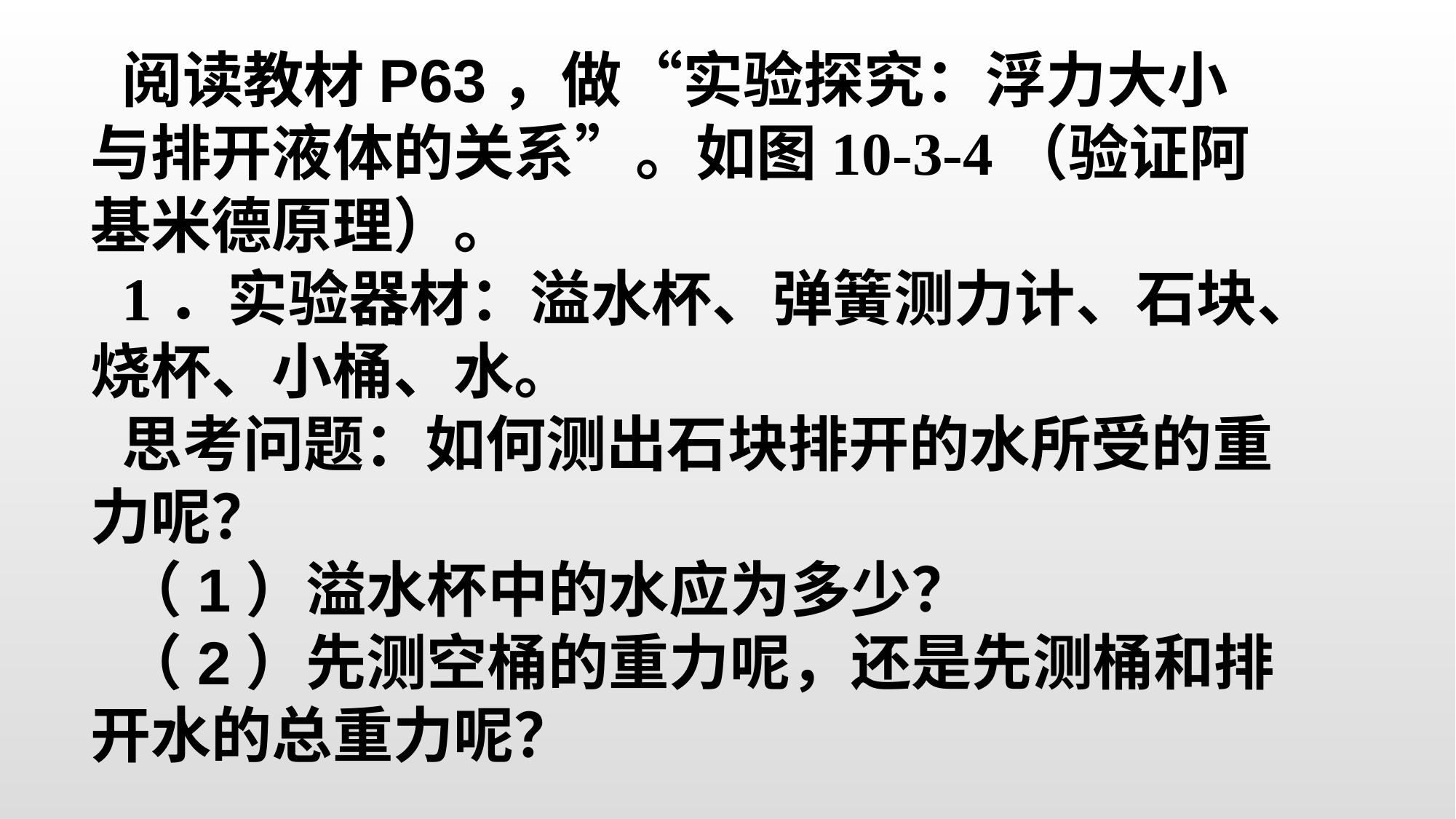

阅读教材P63，做“实验探究：浮力大小与排开液体的关系”。如图10-3-4（验证阿基米德原理）。
1．实验器材：溢水杯、弹簧测力计、石块、烧杯、小桶、水。
思考问题：如何测出石块排开的水所受的重力呢？
（1）溢水杯中的水应为多少？
（2）先测空桶的重力呢，还是先测桶和排开水的总重力呢？